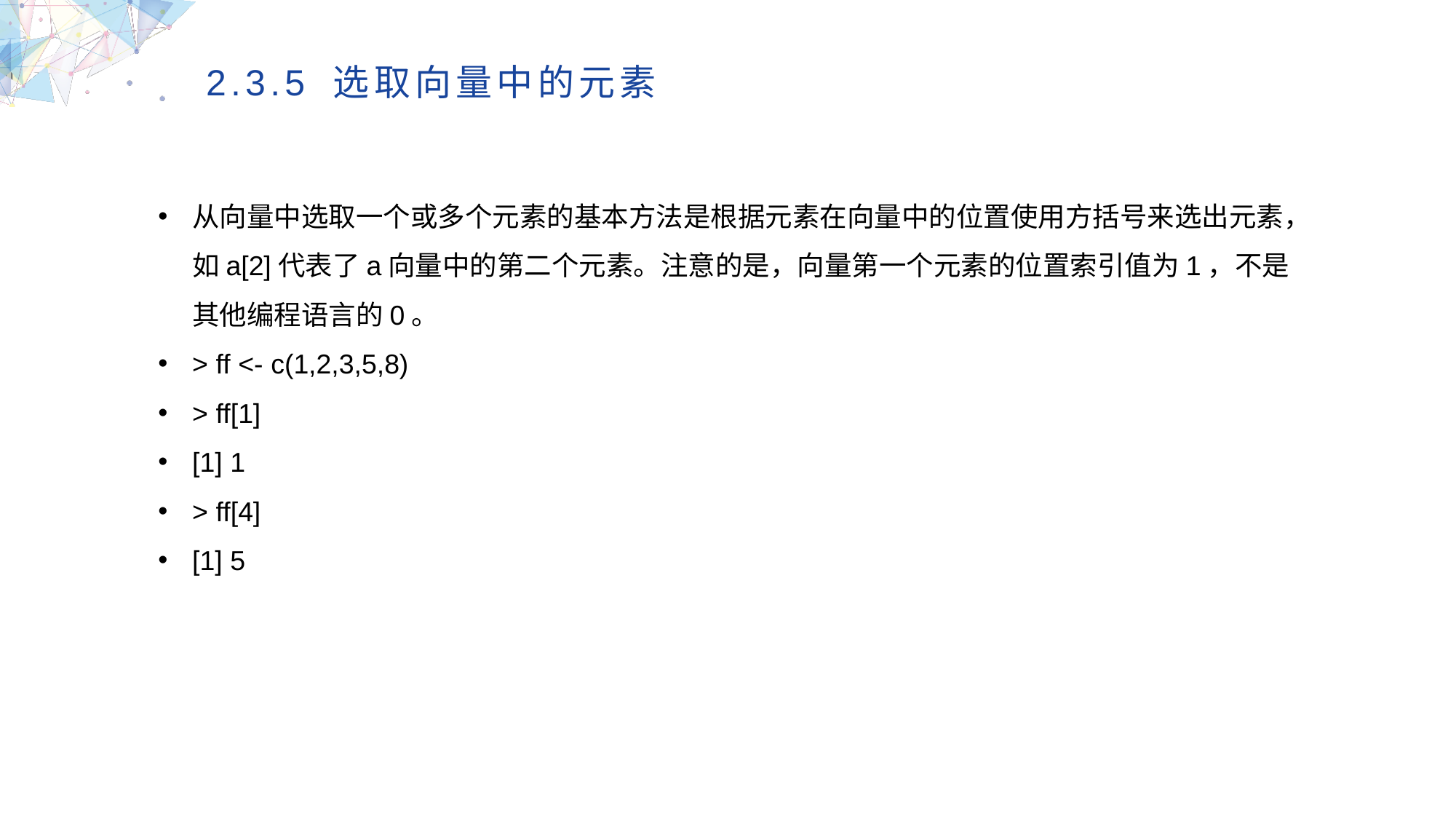

2.3.5 选取向量中的元素
从向量中选取一个或多个元素的基本方法是根据元素在向量中的位置使用方括号来选出元素，如a[2]代表了a向量中的第二个元素。注意的是，向量第一个元素的位置索引值为1，不是其他编程语言的0。
> ff <- c(1,2,3,5,8)
> ff[1]
[1] 1
> ff[4]
[1] 5

MULTIPURPOSE PRESENTATION TEMPLATE | UNIQUE DESIGN
Welcome Message
Please replace text, click add relevant headline, modify the text content, also can copy your content to this directly. Please replace text, click add relevant headline, modify the text content, also can copy your content to this directly.